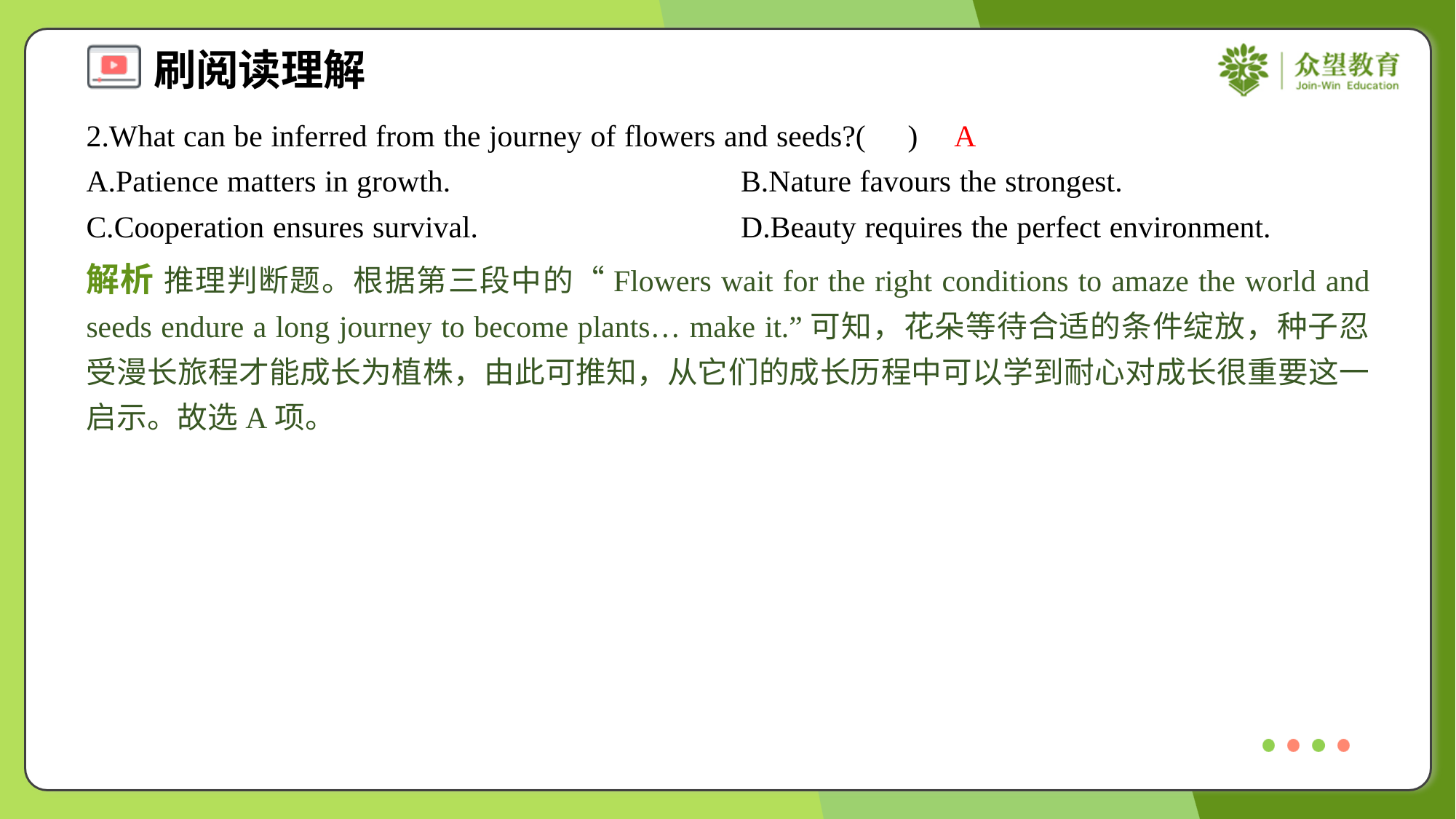

2.What can be inferred from the journey of flowers and seeds?(     )
A
A.Patience matters in growth.	B.Nature favours the strongest.
C.Cooperation ensures survival.	D.Beauty requires the perfect environment.
解析 推理判断题。根据第三段中的“Flowers wait for the right conditions to amaze the world and seeds endure a long journey to become plants… make it.”可知，花朵等待合适的条件绽放，种子忍受漫长旅程才能成长为植株，由此可推知，从它们的成长历程中可以学到耐心对成长很重要这一启示。故选A项。